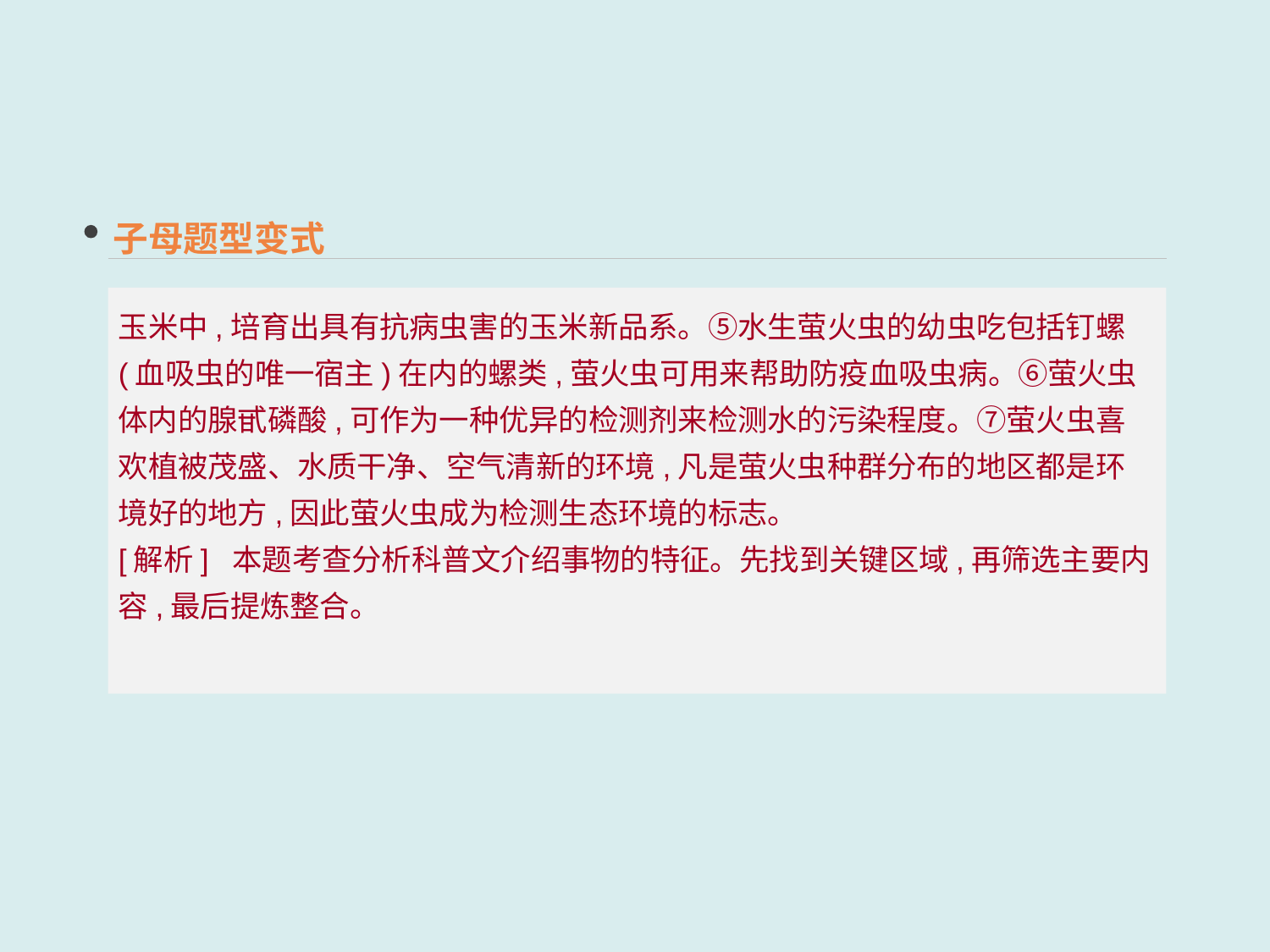

子母题型变式

玉米中,培育出具有抗病虫害的玉米新品系。⑤水生萤火虫的幼虫吃包括钉螺(血吸虫的唯一宿主)在内的螺类,萤火虫可用来帮助防疫血吸虫病。⑥萤火虫体内的腺甙磷酸,可作为一种优异的检测剂来检测水的污染程度。⑦萤火虫喜欢植被茂盛、水质干净、空气清新的环境,凡是萤火虫种群分布的地区都是环境好的地方,因此萤火虫成为检测生态环境的标志。
[解析]  本题考查分析科普文介绍事物的特征。先找到关键区域,再筛选主要内容,最后提炼整合。